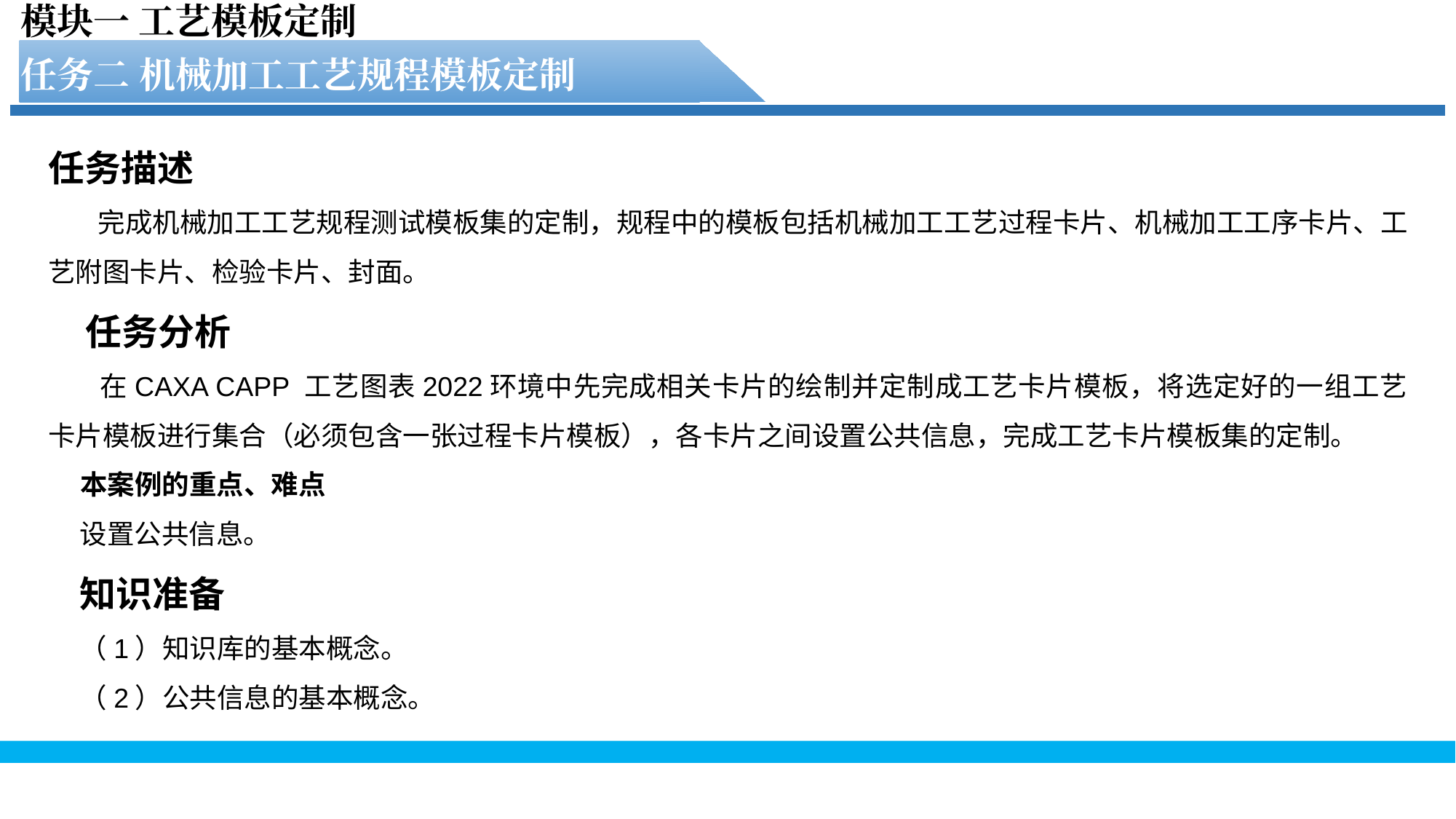

模块一 工艺模板定制

任务二 机械加工工艺规程模板定制

任务描述
 完成机械加工工艺规程测试模板集的定制，规程中的模板包括机械加工工艺过程卡片、机械加工工序卡片、工艺附图卡片、检验卡片、封面。
任务分析
  在CAXA CAPP 工艺图表2022环境中先完成相关卡片的绘制并定制成工艺卡片模板，将选定好的一组工艺卡片模板进行集合（必须包含一张过程卡片模板），各卡片之间设置公共信息，完成工艺卡片模板集的定制。
本案例的重点、难点
设置公共信息。
知识准备
（1）知识库的基本概念。
（2）公共信息的基本概念。